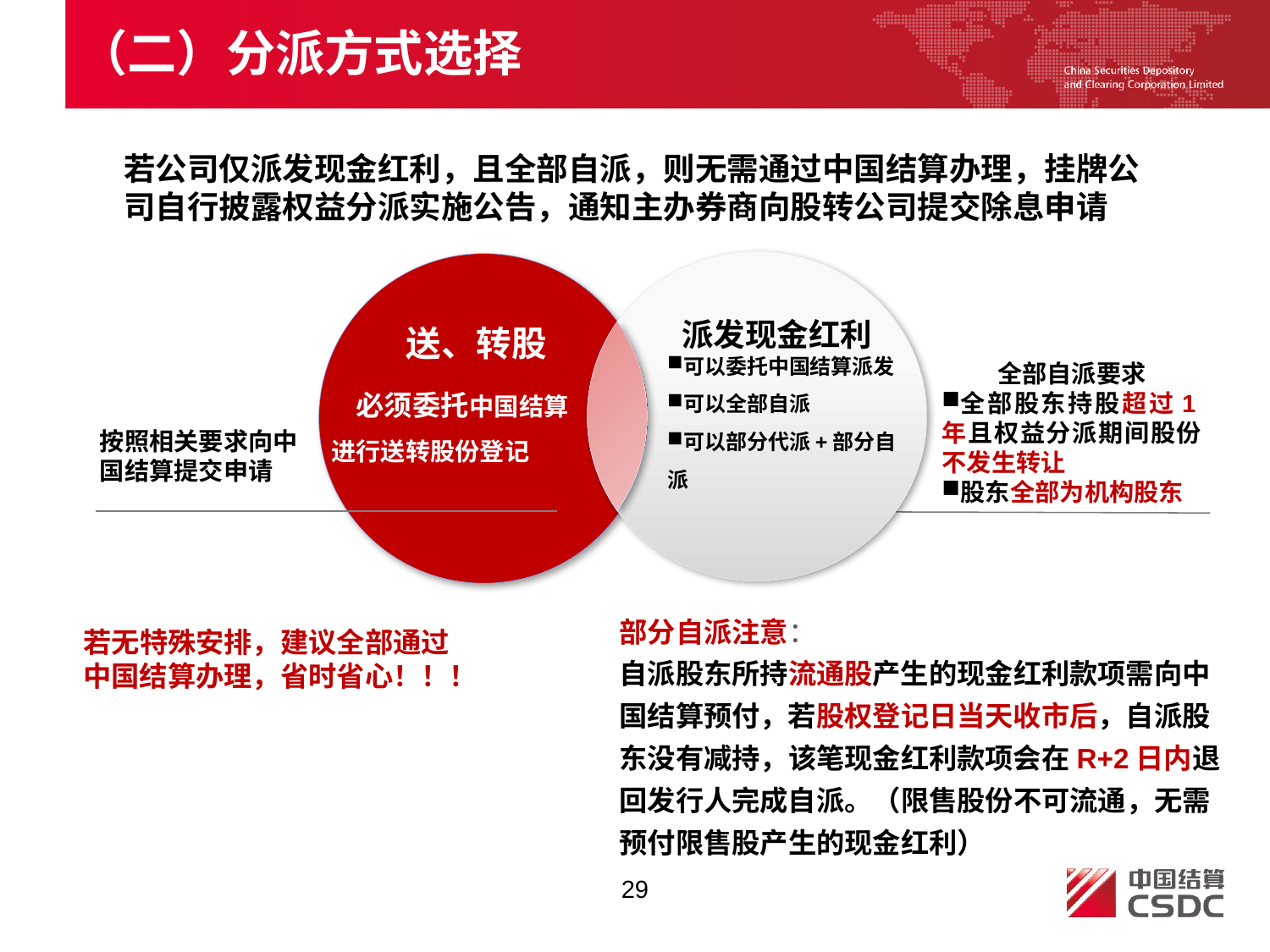

（二）分派方式选择
若公司仅派发现金红利，且全部自派，则无需通过中国结算办理，挂牌公司自行披露权益分派实施公告，通知主办券商向股转公司提交除息申请
可以委托中国结算派发
可以全部自派
可以部分代派+部分自派

派发现金红利
   必须委托中国结算进行送转股份登记

送、转股
全部自派要求
全部股东持股超过1年且权益分派期间股份不发生转让
股东全部为机构股东
按照相关要求向中国结算提交申请
部分自派注意：
自派股东所持流通股产生的现金红利款项需向中国结算预付，若股权登记日当天收市后，自派股东没有减持，该笔现金红利款项会在R+2日内退回发行人完成自派。（限售股份不可流通，无需预付限售股产生的现金红利）
若无特殊安排，建议全部通过中国结算办理，省时省心！！！

29